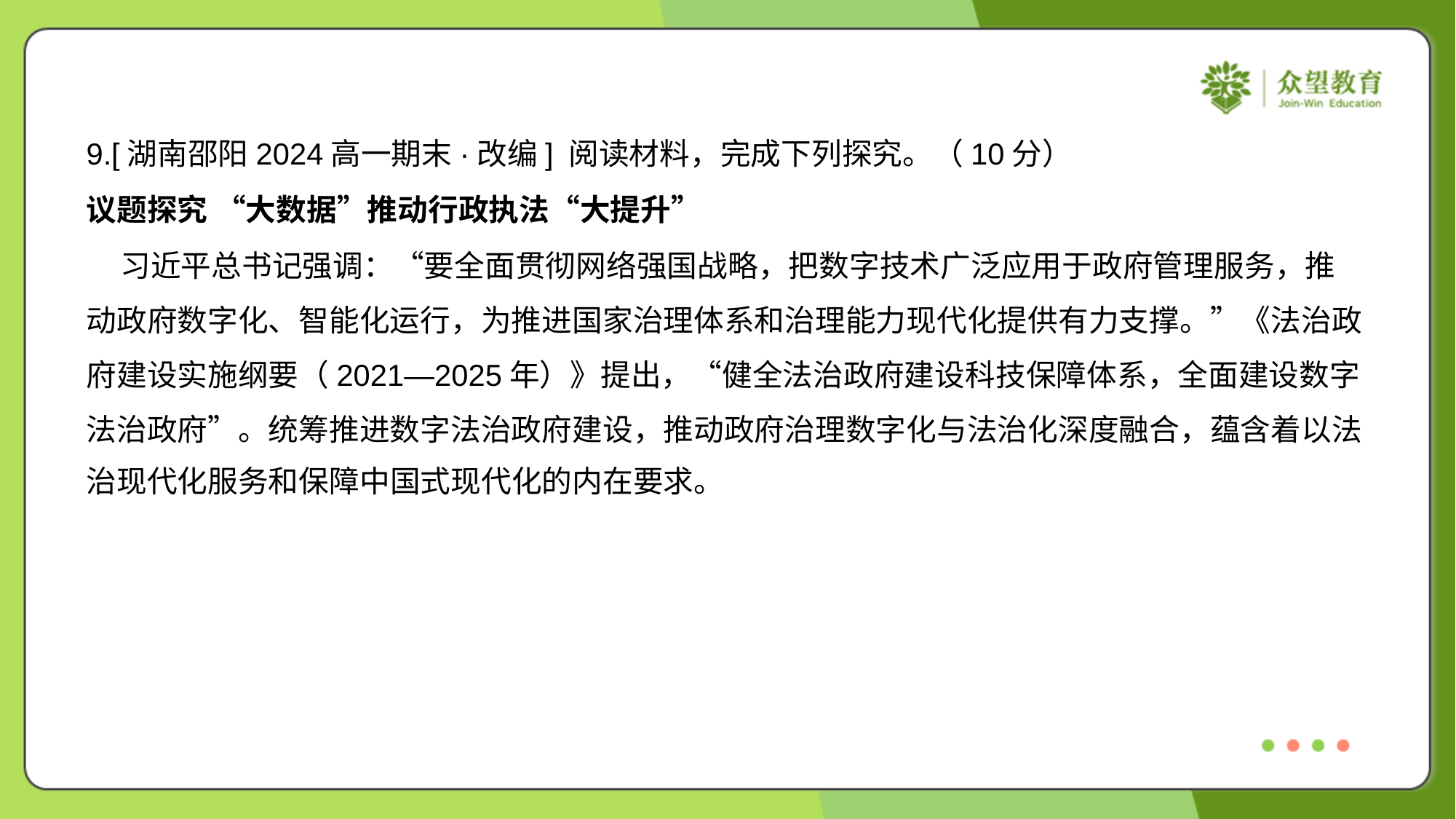

9.[湖南邵阳2024高一期末·改编] 阅读材料，完成下列探究。（10分）
议题探究 “大数据”推动行政执法“大提升”
    习近平总书记强调：“要全面贯彻网络强国战略，把数字技术广泛应用于政府管理服务，推
动政府数字化、智能化运行，为推进国家治理体系和治理能力现代化提供有力支撑。”《法治政
府建设实施纲要（2021—2025年）》提出，“健全法治政府建设科技保障体系，全面建设数字
法治政府”。统筹推进数字法治政府建设，推动政府治理数字化与法治化深度融合，蕴含着以法
治现代化服务和保障中国式现代化的内在要求。